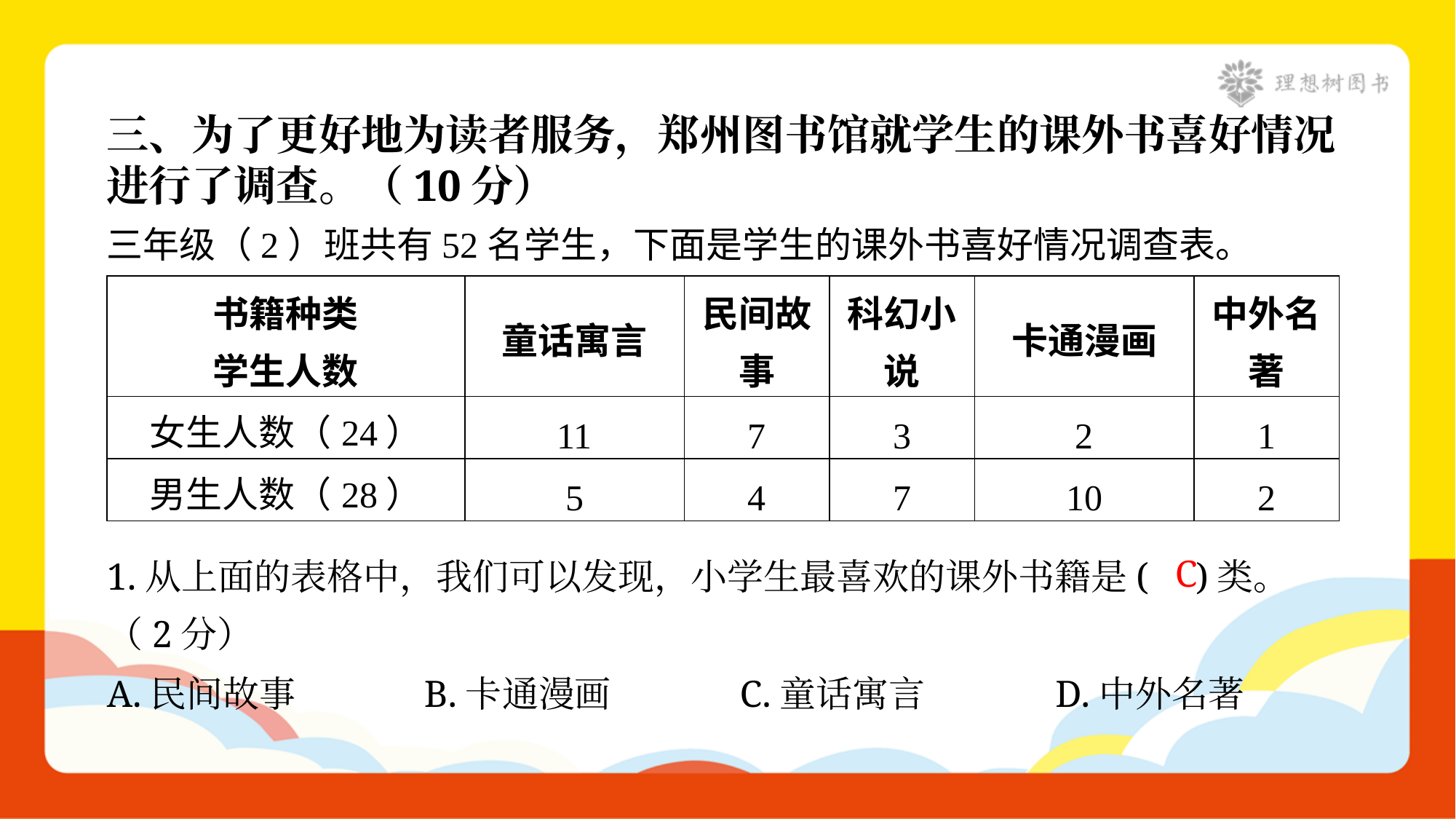

三、为了更好地为读者服务，郑州图书馆就学生的课外书喜好情况
进行了调查。（10分）
三年级（2）班共有52名学生，下面是学生的课外书喜好情况调查表。
| 书籍种类 学生人数 | 童话寓言 | 民间故 事 | 科幻小 说 | 卡通漫画 | 中外名 著 |
| --- | --- | --- | --- | --- | --- |
| 女生人数（24） | 11 | 7 | 3 | 2 | 1 |
| 男生人数（28） | 5 | 4 | 7 | 10 | 2 |
1.从上面的表格中，我们可以发现，小学生最喜欢的课外书籍是(     )类。
（2分）
C
A.民间故事	B.卡通漫画	C.童话寓言	D.中外名著